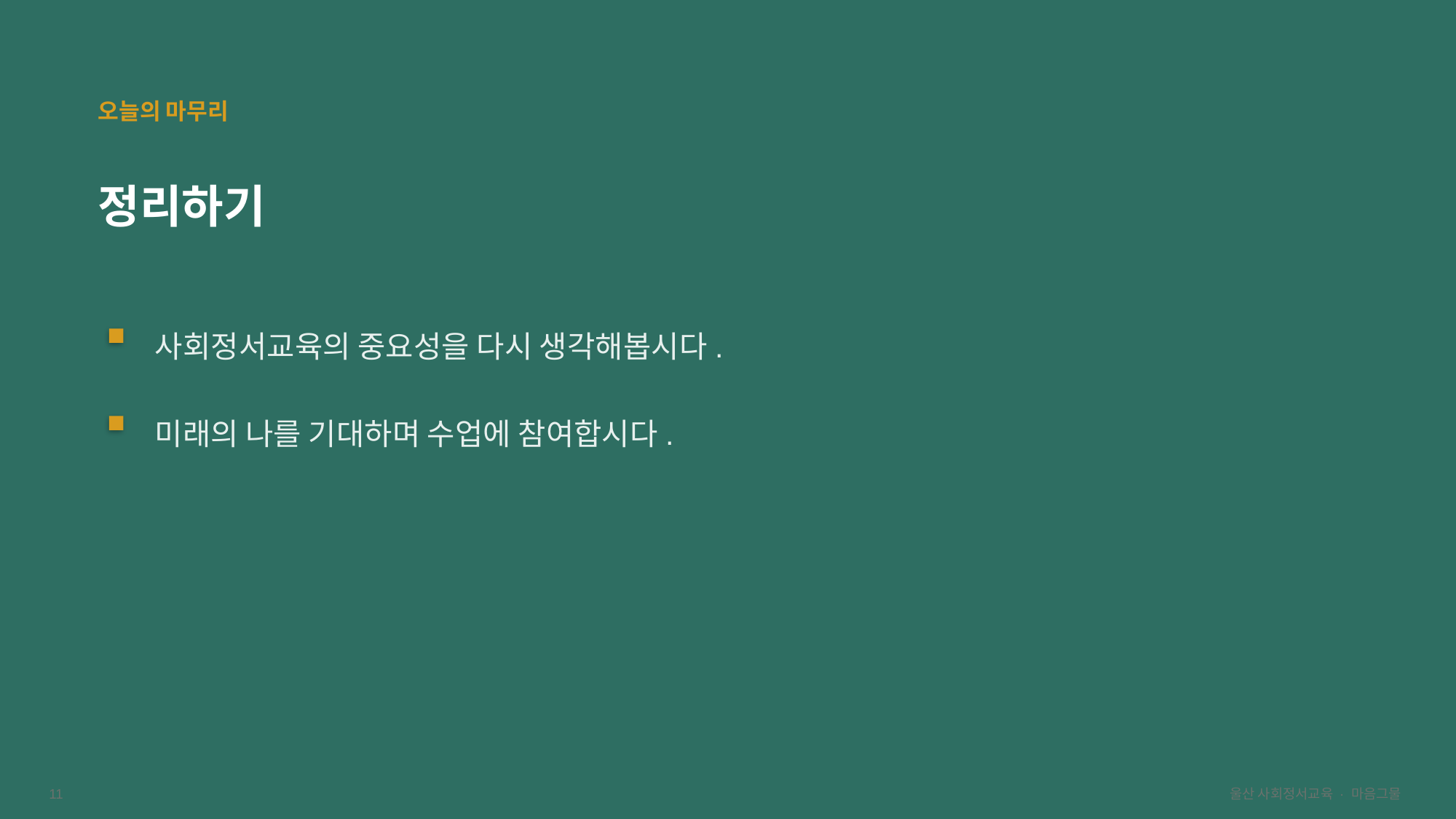

오늘의 마무리
정리하기
사회정서교육의 중요성을 다시 생각해봅시다.

미래의 나를 기대하며 수업에 참여합시다.

11
울산 사회정서교육 · 마음그물